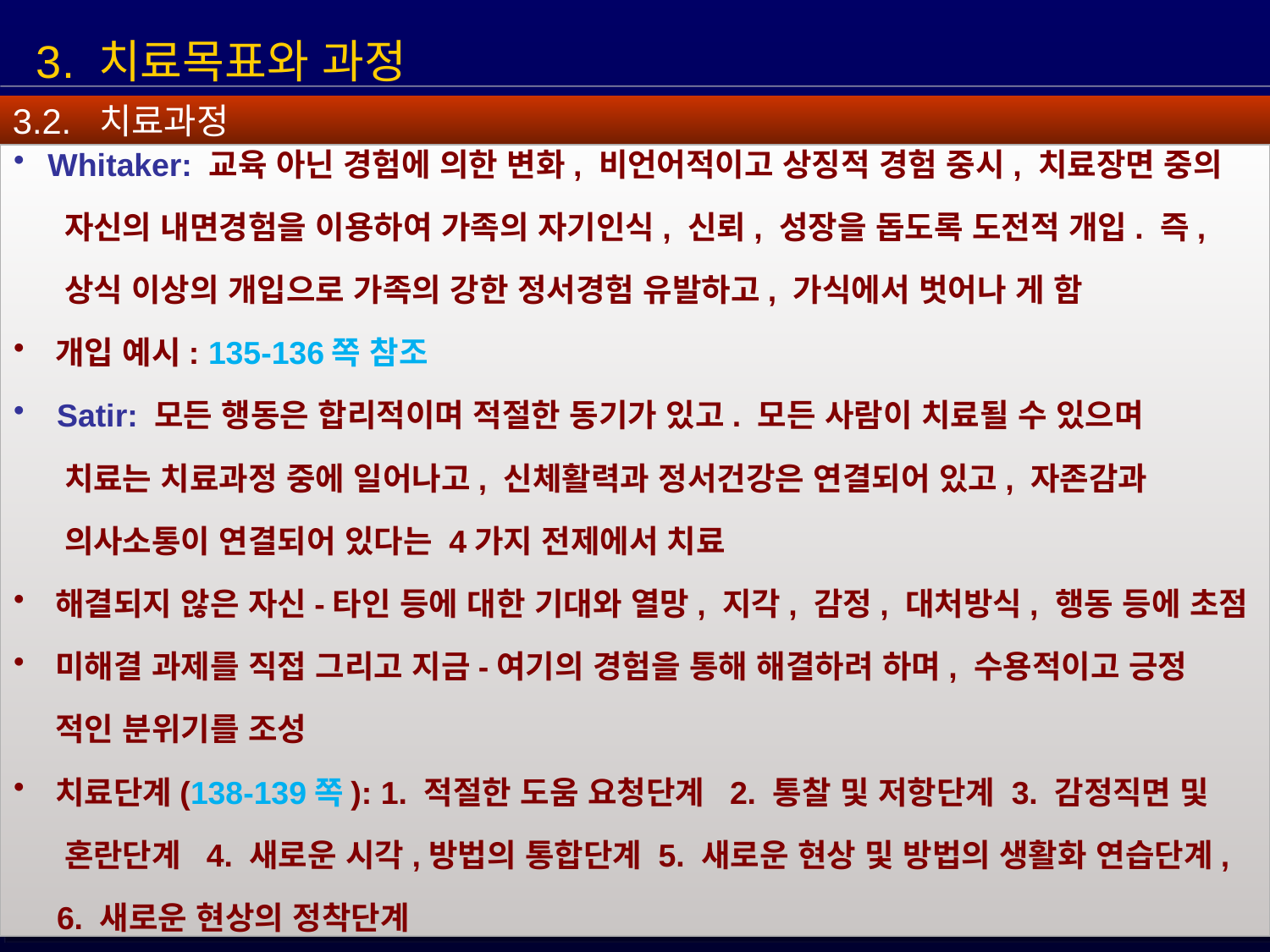

3. 치료목표와 과정

3.2.  치료과정
 Whitaker: 교육 아닌 경험에 의한 변화, 비언어적이고 상징적 경험 중시, 치료장면 중의
  자신의 내면경험을 이용하여 가족의 자기인식, 신뢰, 성장을 돕도록 도전적 개입. 즉,
  상식 이상의 개입으로 가족의 강한 정서경험 유발하고, 가식에서 벗어나 게 함
 개입 예시: 135-136쪽 참조
  Satir: 모든 행동은 합리적이며 적절한 동기가 있고. 모든 사람이 치료될 수 있으며
  치료는 치료과정 중에 일어나고, 신체활력과 정서건강은 연결되어 있고, 자존감과
  의사소통이 연결되어 있다는 4가지 전제에서 치료
 해결되지 않은 자신-타인 등에 대한 기대와 열망, 지각, 감정, 대처방식, 행동 등에 초점
 미해결 과제를 직접 그리고 지금-여기의 경험을 통해 해결하려 하며, 수용적이고 긍정
 적인 분위기를 조성
 치료단계(138-139쪽): 1. 적절한 도움 요청단계  2. 통찰 및 저항단계 3. 감정직면 및
  혼란단계  4. 새로운 시각,방법의 통합단계 5. 새로운 현상 및 방법의 생활화 연습단계,
  6. 새로운 현상의 정착단계